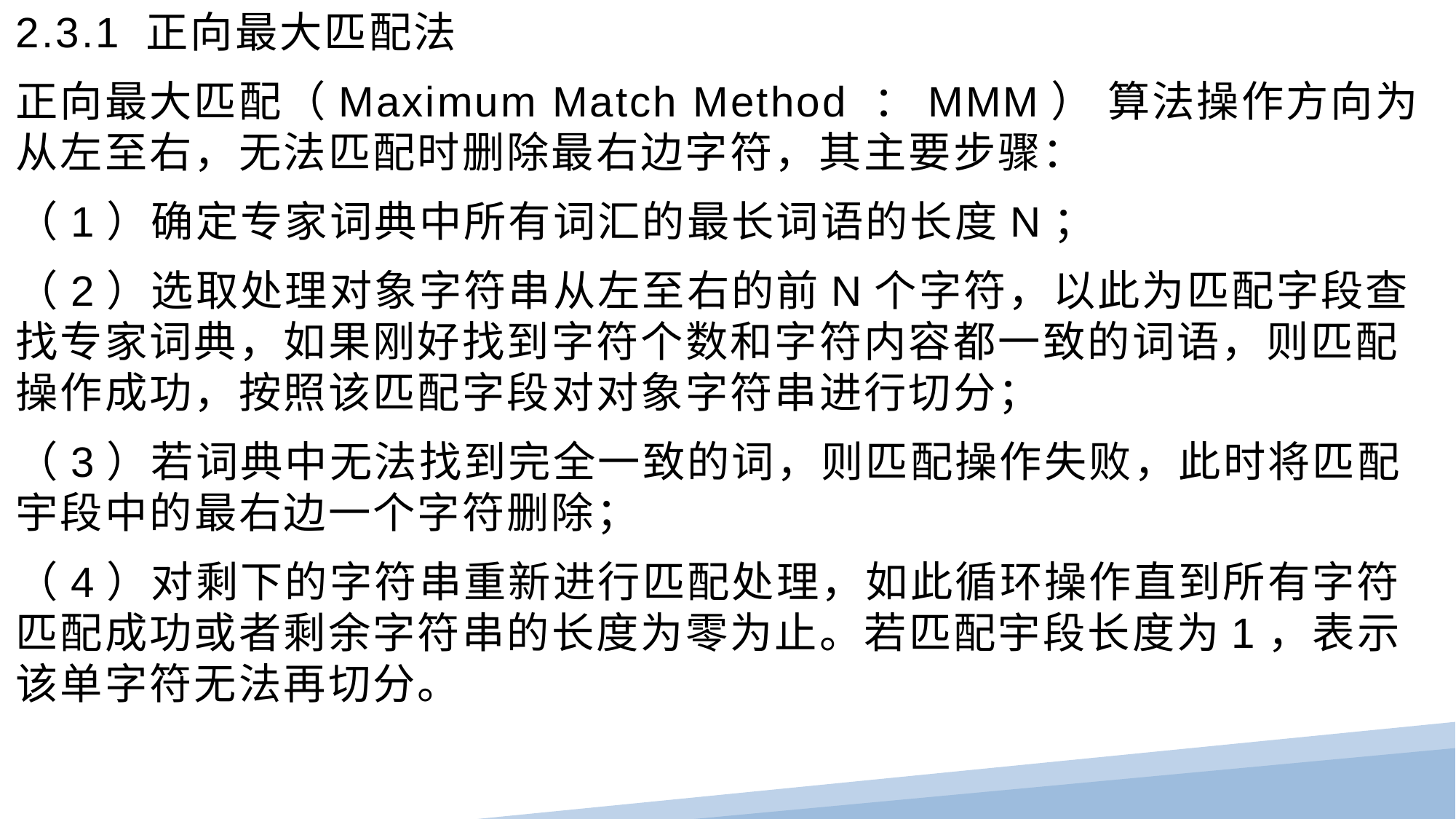

2.3.1 正向最大匹配法
正向最大匹配（Maximum Match Method ：MMM） 算法操作方向为从左至右，无法匹配时删除最右边字符，其主要步骤：
（1）确定专家词典中所有词汇的最长词语的长度N；
（2）选取处理对象字符串从左至右的前N个字符，以此为匹配字段查找专家词典，如果刚好找到字符个数和字符内容都一致的词语，则匹配操作成功，按照该匹配字段对对象字符串进行切分；
（3）若词典中无法找到完全一致的词，则匹配操作失败，此时将匹配宇段中的最右边一个字符删除；
（4）对剩下的字符串重新进行匹配处理，如此循环操作直到所有字符匹配成功或者剩余字符串的长度为零为止。若匹配宇段长度为1，表示该单字符无法再切分。

6